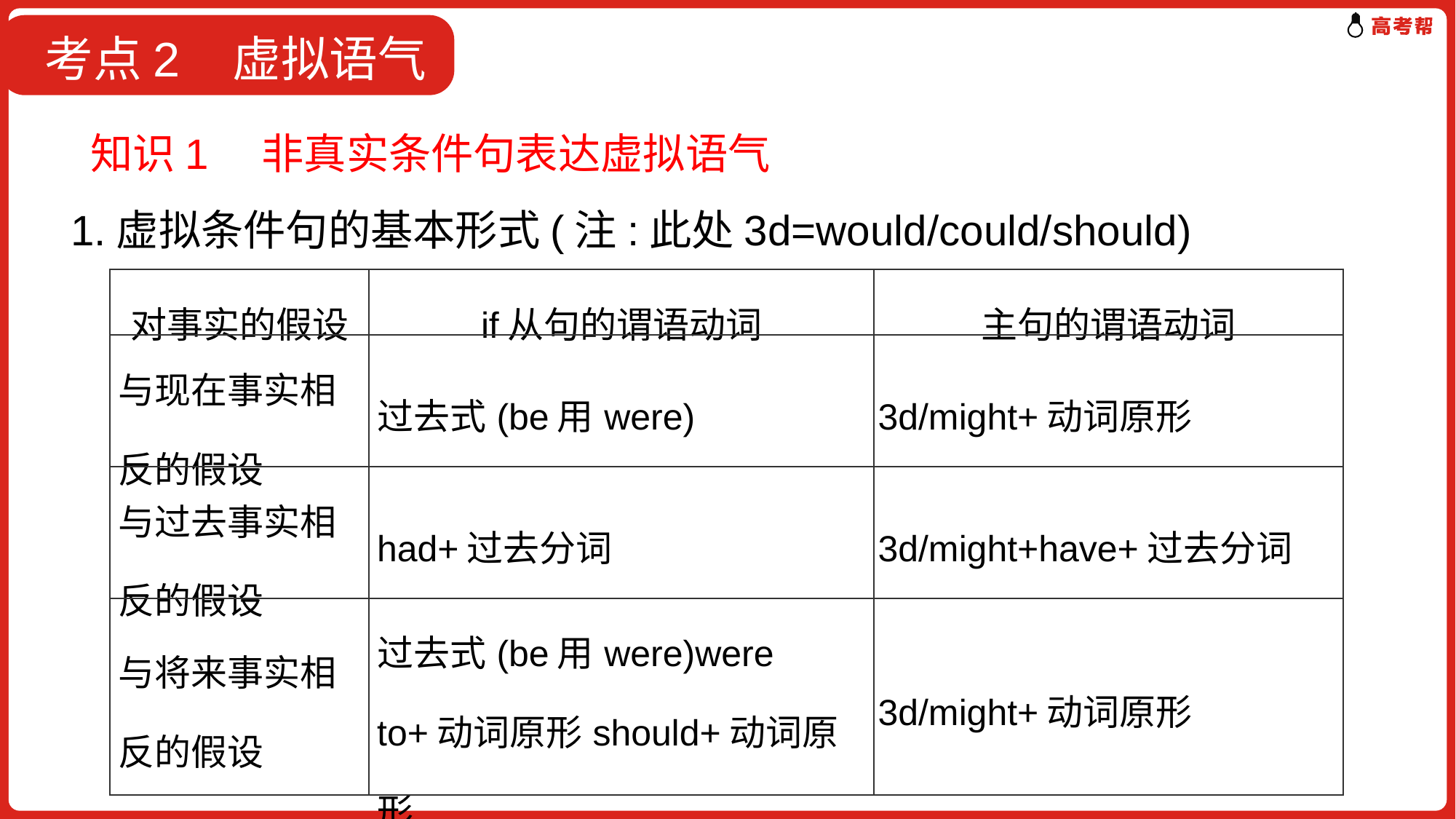

考点2   虚拟语气
 知识1　非真实条件句表达虚拟语气
1.虚拟条件句的基本形式(注:此处3d=would/could/should)

| 对事实的假设 | if从句的谓语动词 | 主句的谓语动词 |
| --- | --- | --- |
| 与现在事实相反的假设 | 过去式(be用were) | 3d/might+动词原形 |
| 与过去事实相反的假设 | had+过去分词 | 3d/might+have+过去分词 |
| 与将来事实相反的假设 | 过去式(be用were)were to+动词原形should+动词原形 | 3d/might+动词原形 |